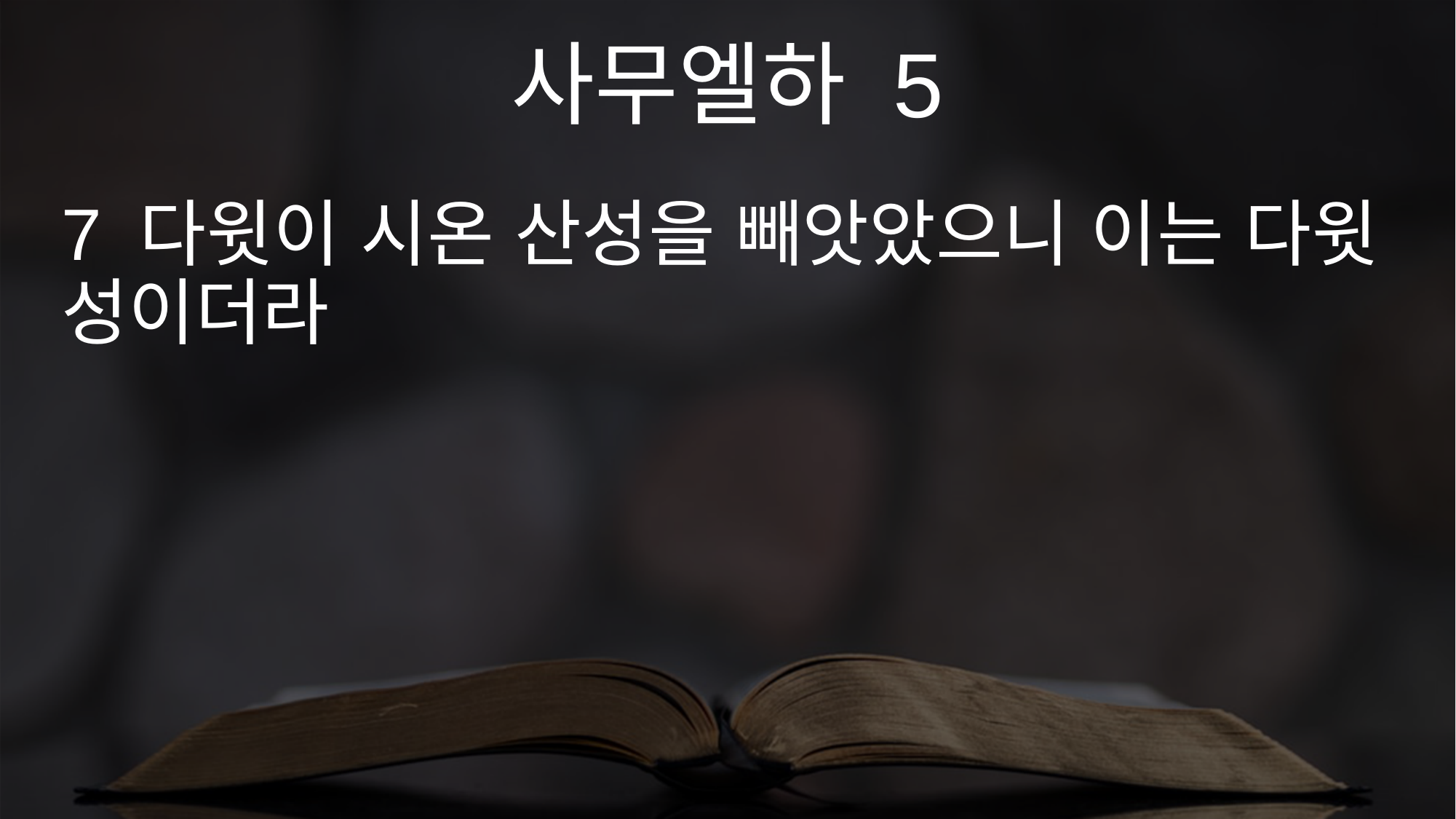

사무엘하 5
7 다윗이 시온 산성을 빼앗았으니 이는 다윗 성이더라